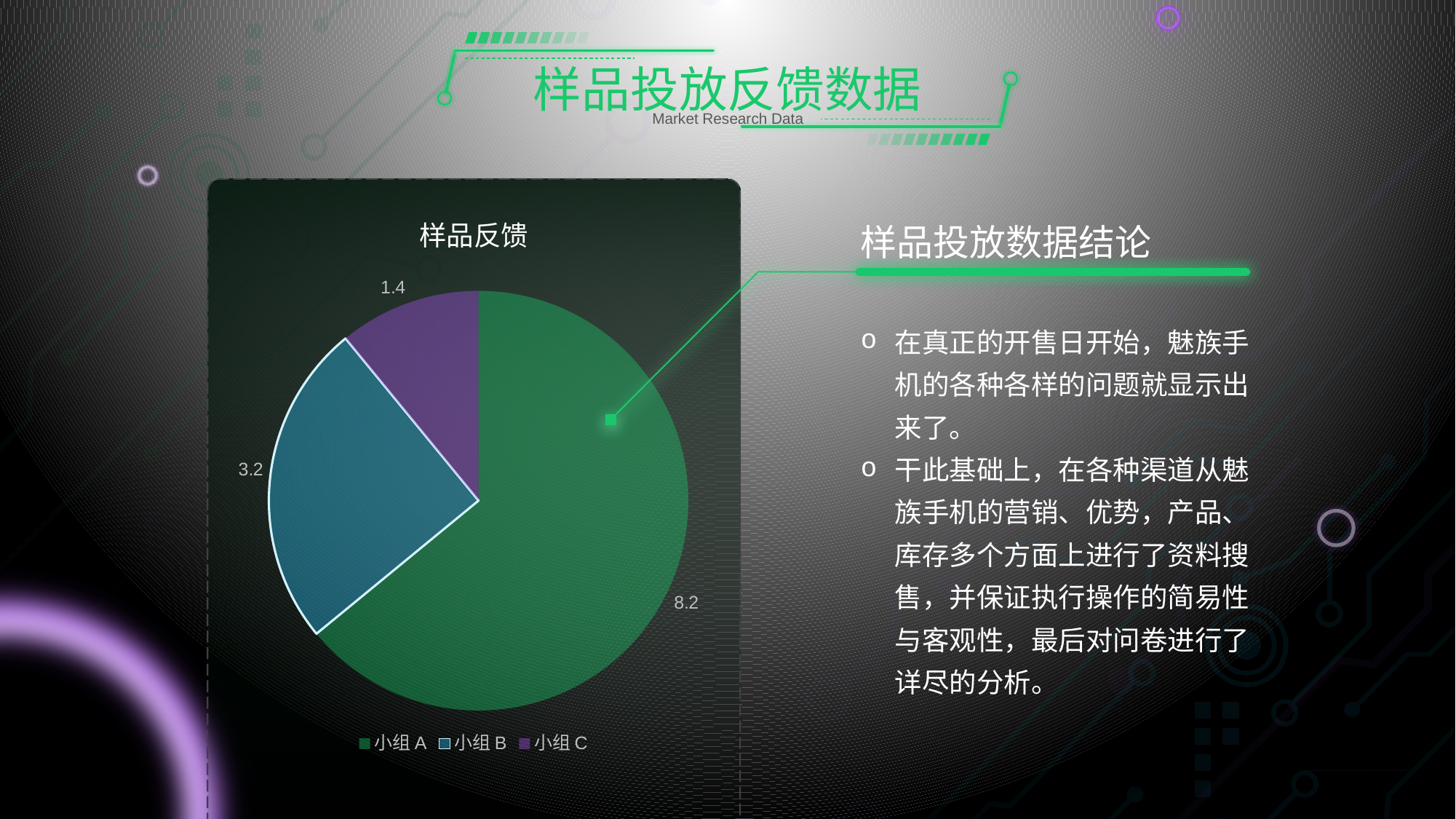

# 样品投放反馈数据
Market Research Data

### Chart:

| Category | 样品反馈 |
|---|---|
| 小组A | 8.2 |
| 小组B | 3.2 |
| 小组C | 1.4 |
样品投放数据结论

在真正的开售日开始，魅族手机的各种各样的问题就显示出来了。
干此基础上，在各种渠道从魅族手机的营销、优势，产品、库存多个方面上进行了资料搜售，并保证执行操作的简易性与客观性，最后对问卷进行了详尽的分析。